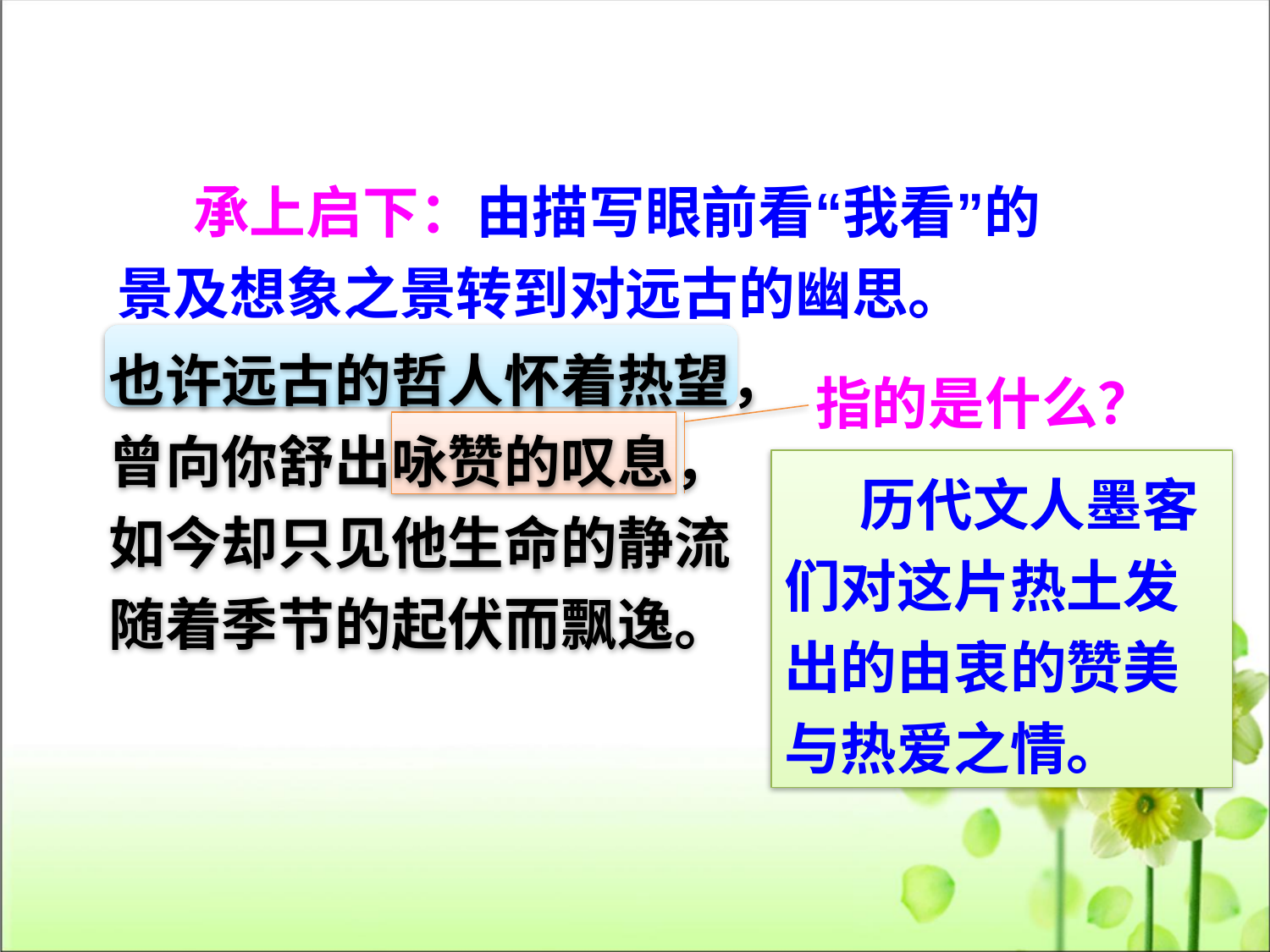

承上启下：由描写眼前看“我看”的景及想象之景转到对远古的幽思。

也许远古的哲人怀着热望，
曾向你舒出咏赞的叹息，
如今却只见他生命的静流
随着季节的起伏而飘逸。
指的是什么？

    历代文人墨客们对这片热土发出的由衷的赞美与热爱之情。